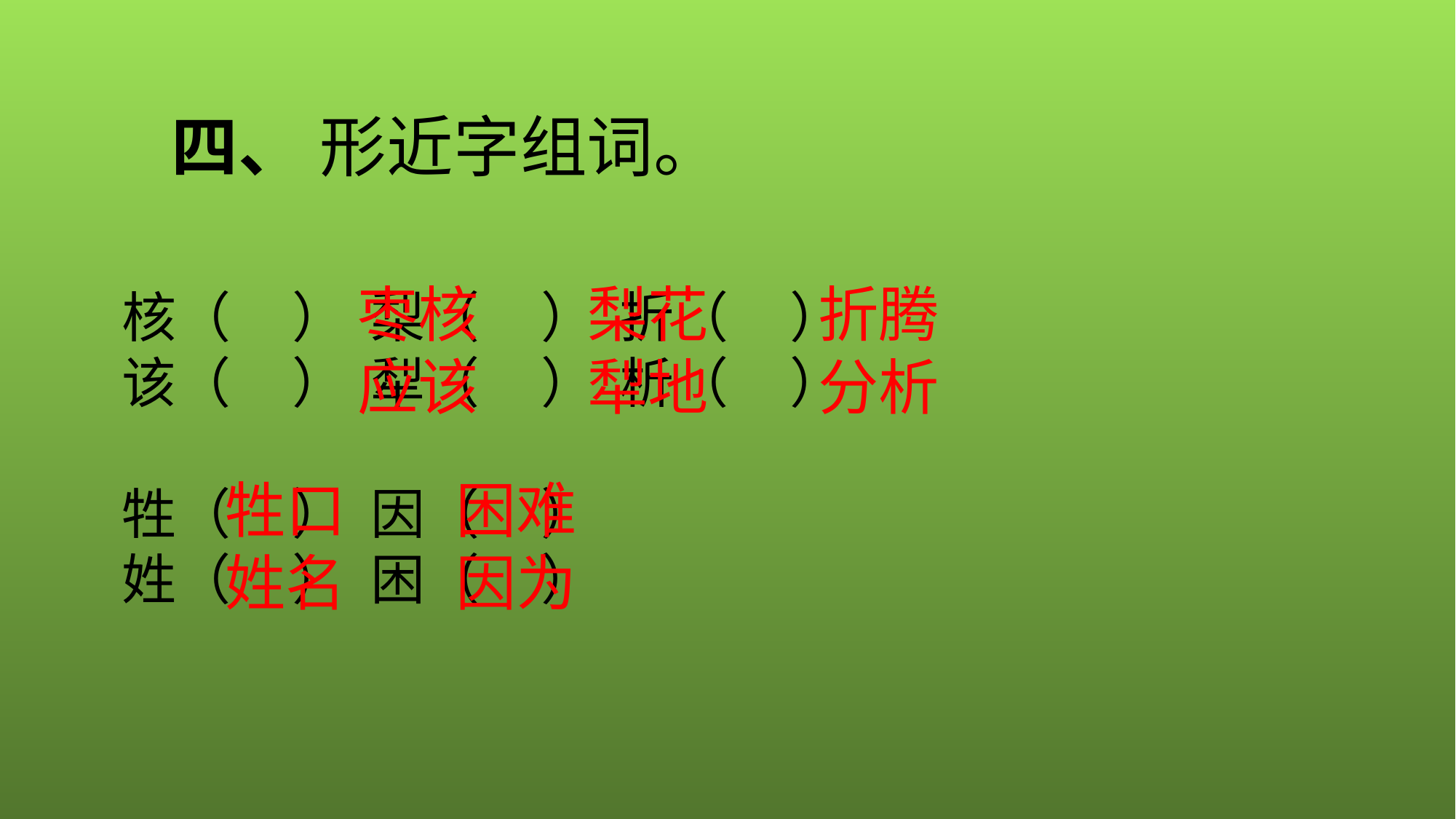

四、 形近字组词。

核（     ）  梨（     ）  折（     ）
该（     ）  犁（     ）  析（     ）

牲（     ）  因（     ）
姓（     ）  困（     ）

 枣核        梨花        折腾
 应该        犁地        分析
牲口        困难
姓名        因为